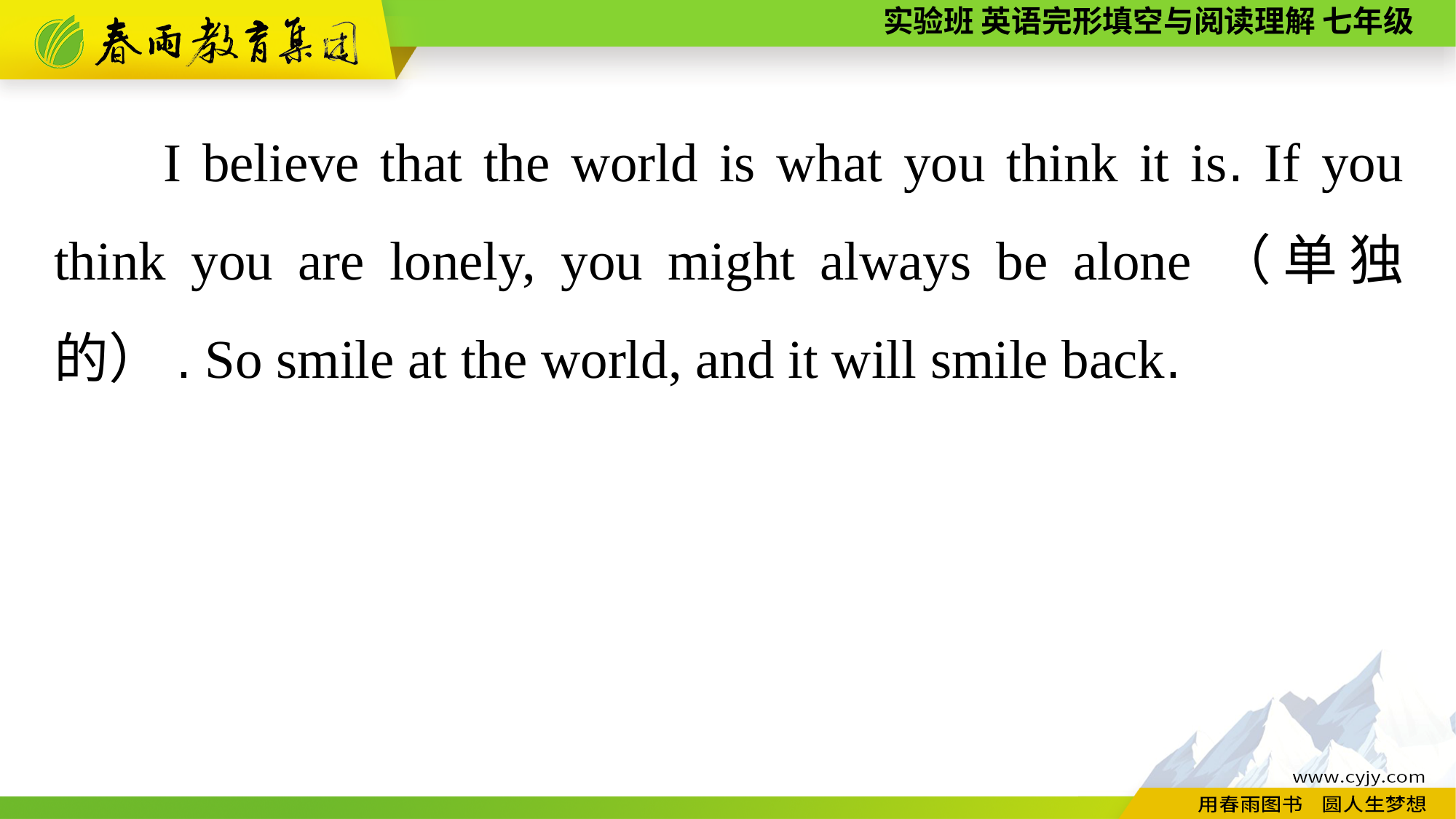

I believe that the world is what you think it is. If you think you are lonely, you might always be alone（单独的）. So smile at the world, and it will smile back.